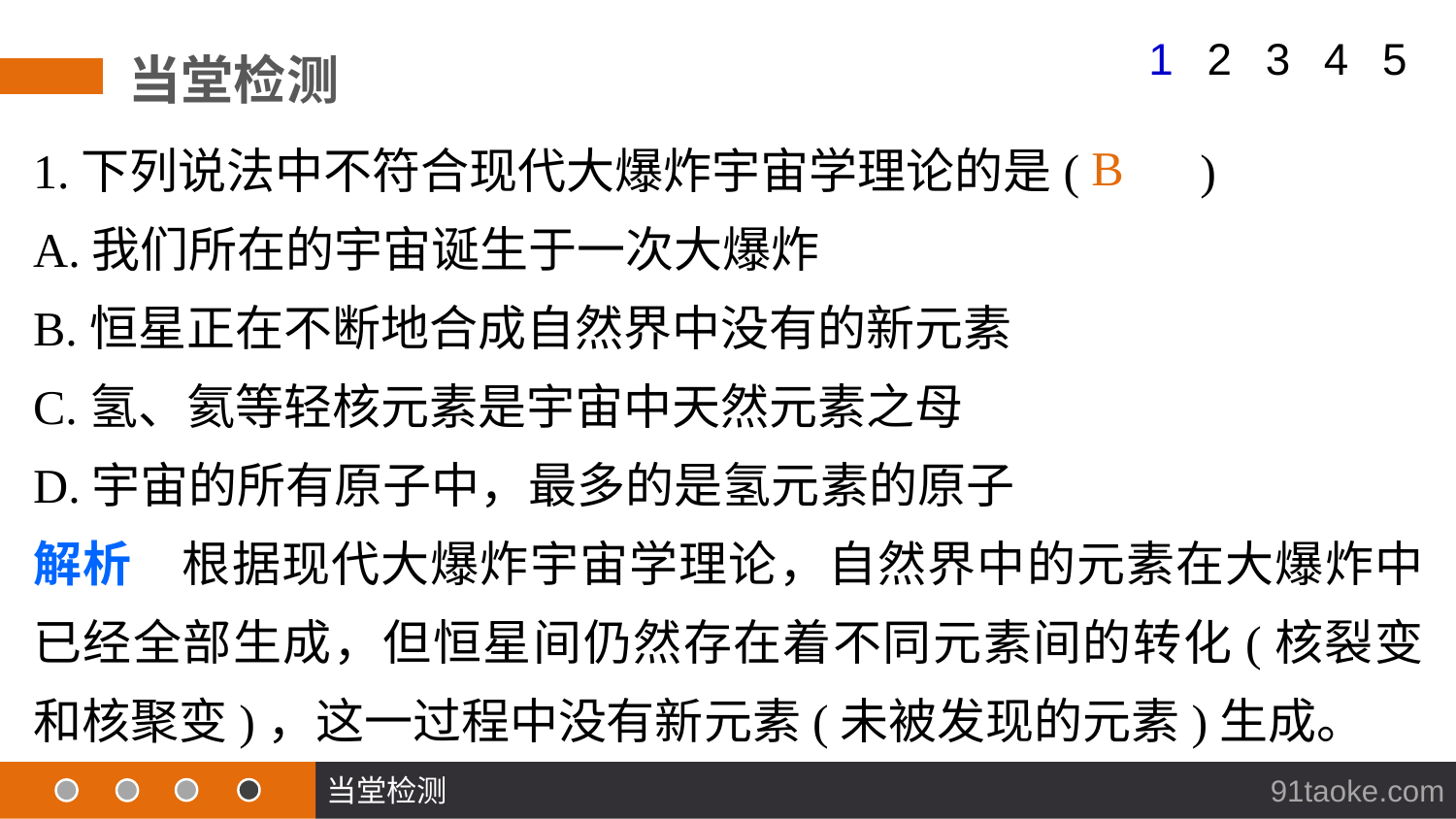

1
2
3
4
5
当堂检测

1.下列说法中不符合现代大爆炸宇宙学理论的是(　　)
A.我们所在的宇宙诞生于一次大爆炸
B.恒星正在不断地合成自然界中没有的新元素
C.氢、氦等轻核元素是宇宙中天然元素之母
D.宇宙的所有原子中，最多的是氢元素的原子
解析　根据现代大爆炸宇宙学理论，自然界中的元素在大爆炸中已经全部生成，但恒星间仍然存在着不同元素间的转化(核裂变和核聚变)，这一过程中没有新元素(未被发现的元素)生成。
B